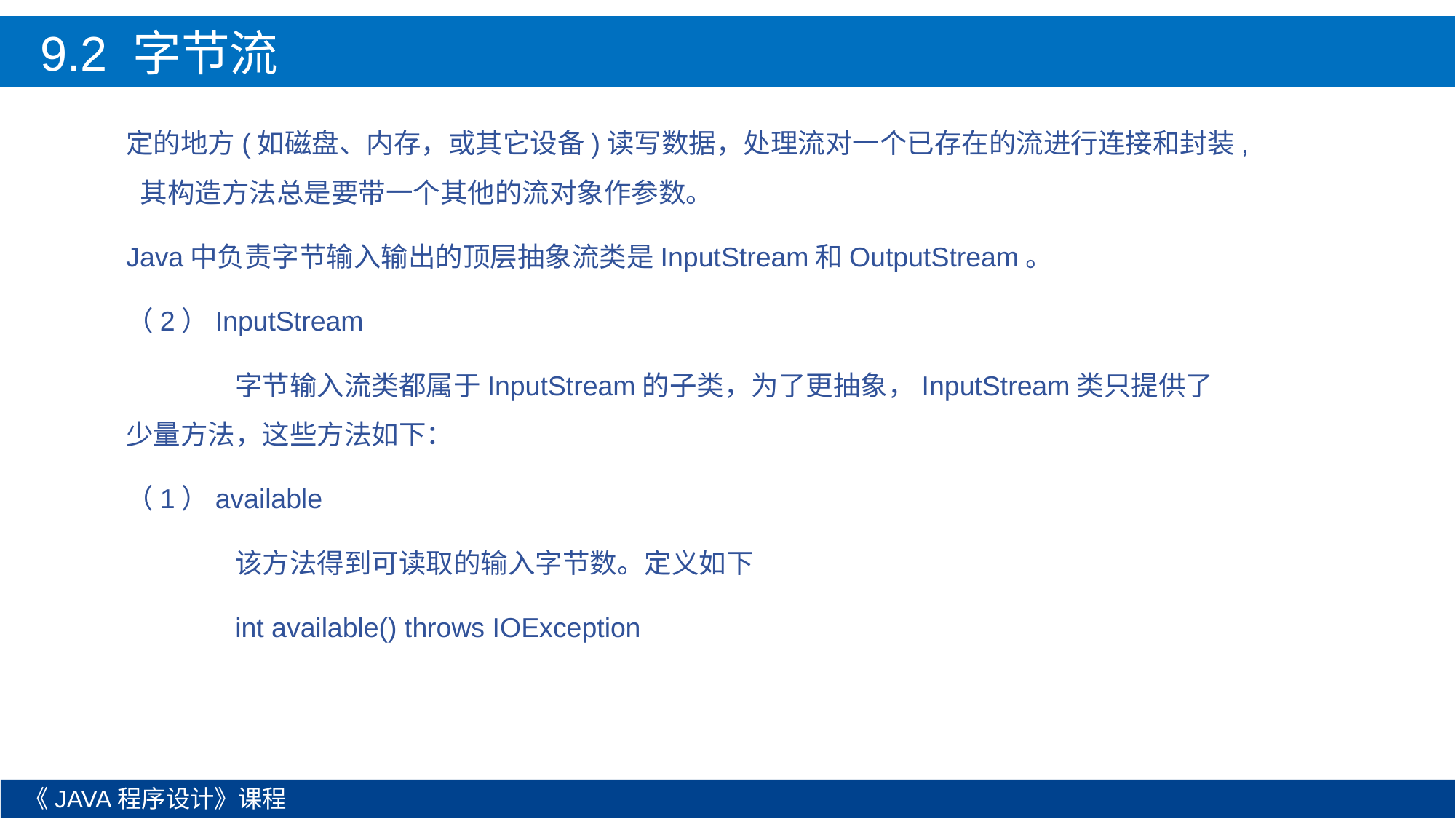

9.2 字节流
定的地方(如磁盘、内存，或其它设备)读写数据，处理流对一个已存在的流进行连接和封装, 其构造方法总是要带一个其他的流对象作参数。
Java中负责字节输入输出的顶层抽象流类是InputStream和OutputStream。
（2）InputStream
	字节输入流类都属于InputStream的子类，为了更抽象，InputStream类只提供了少量方法，这些方法如下：
（1）available
	该方法得到可读取的输入字节数。定义如下
	int available() throws IOException
《JAVA程序设计》课程